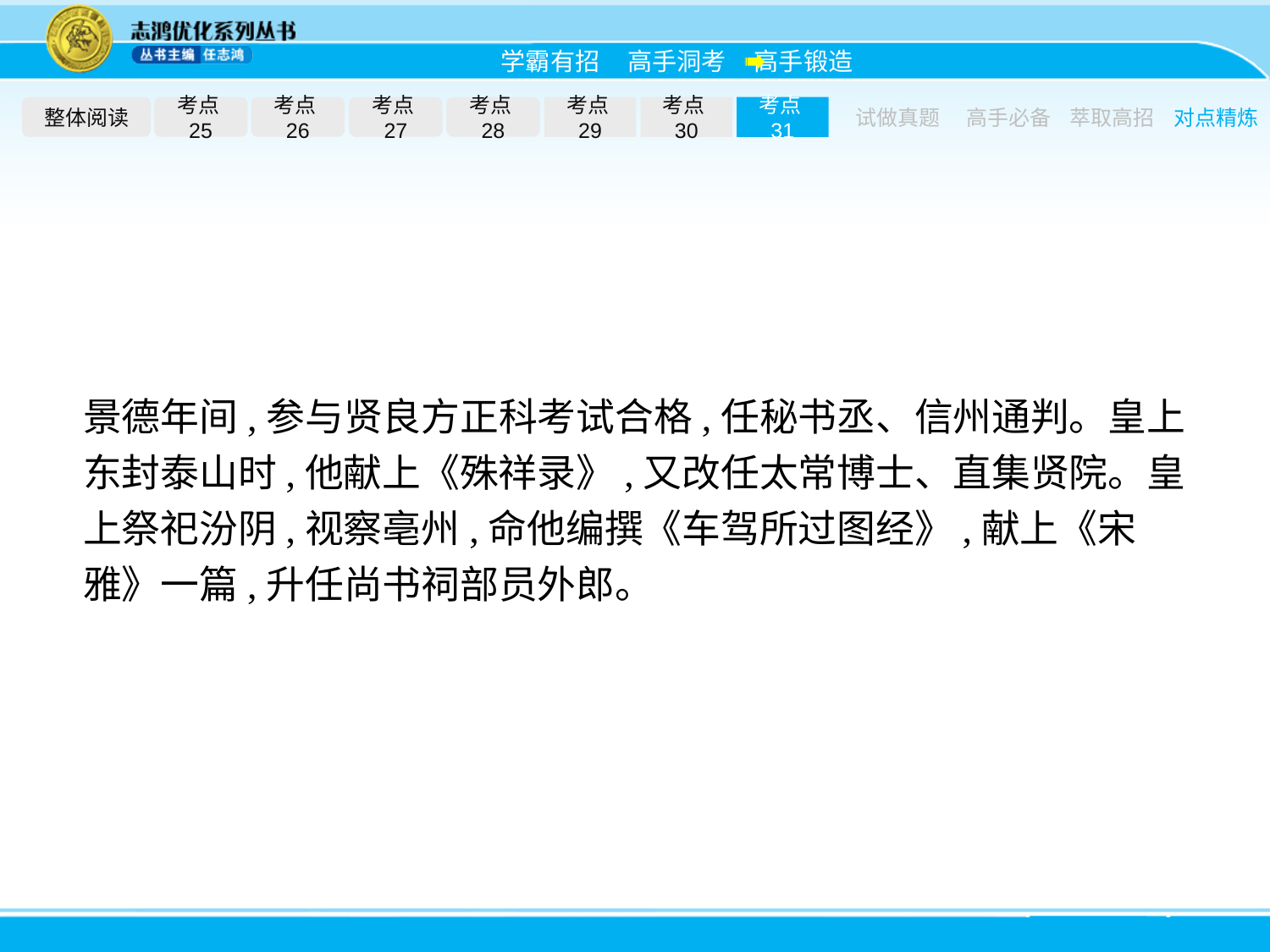

整体阅读
考点25
考点26
考点27
考点28
考点29
考点30
考点31
试做真题
高手必备
萃取高招
对点精炼
景德年间,参与贤良方正科考试合格,任秘书丞、信州通判。皇上东封泰山时,他献上《殊祥录》,又改任太常博士、直集贤院。皇上祭祀汾阴,视察亳州,命他编撰《车驾所过图经》,献上《宋雅》一篇,升任尚书祠部员外郎。